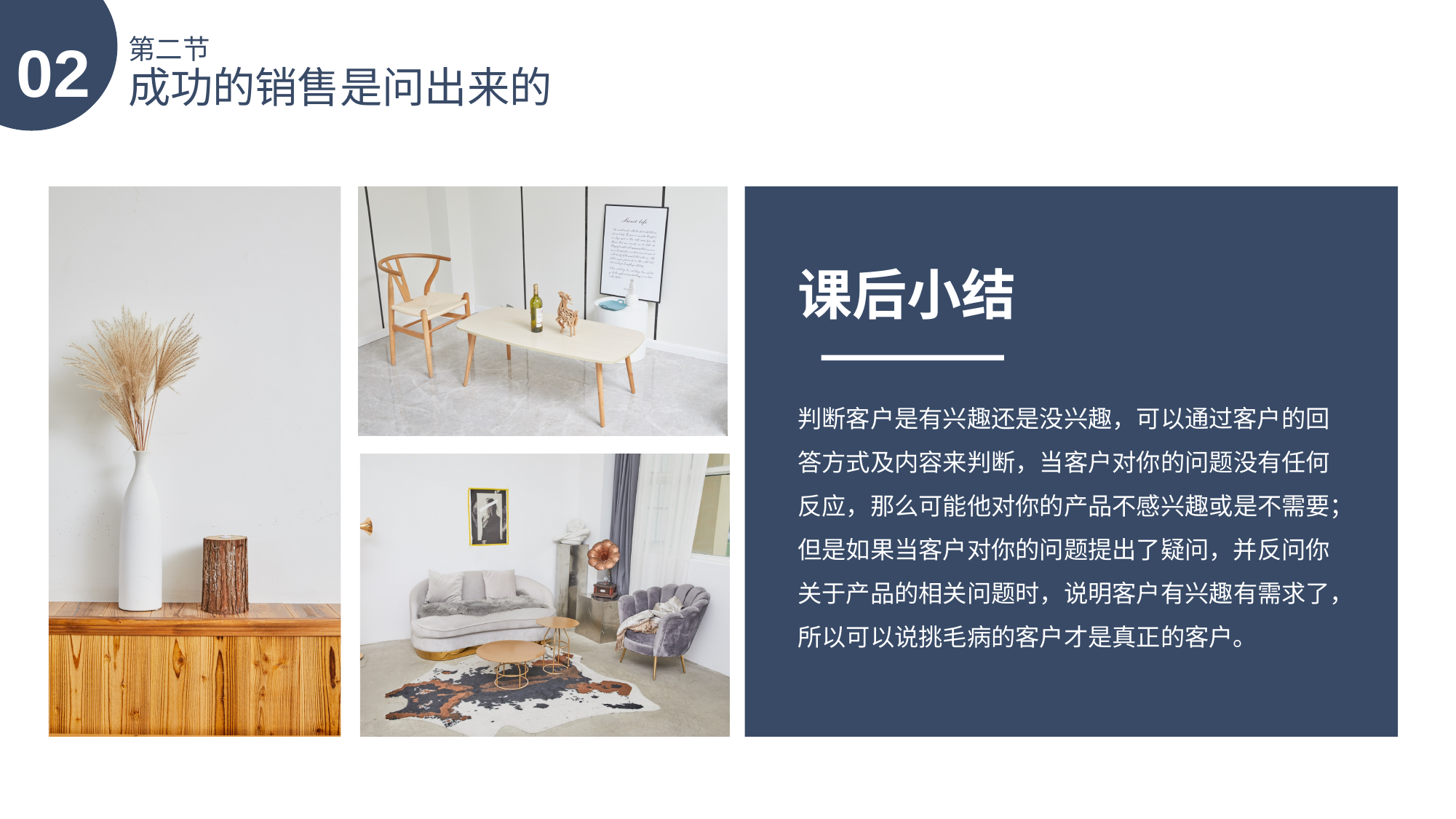

02
第二节
成功的销售是问出来的

课后小结

判断客户是有兴趣还是没兴趣，可以通过客户的回答方式及内容来判断，当客户对你的问题没有任何反应，那么可能他对你的产品不感兴趣或是不需要；但是如果当客户对你的问题提出了疑问，并反问你关于产品的相关问题时，说明客户有兴趣有需求了，所以可以说挑毛病的客户才是真正的客户。